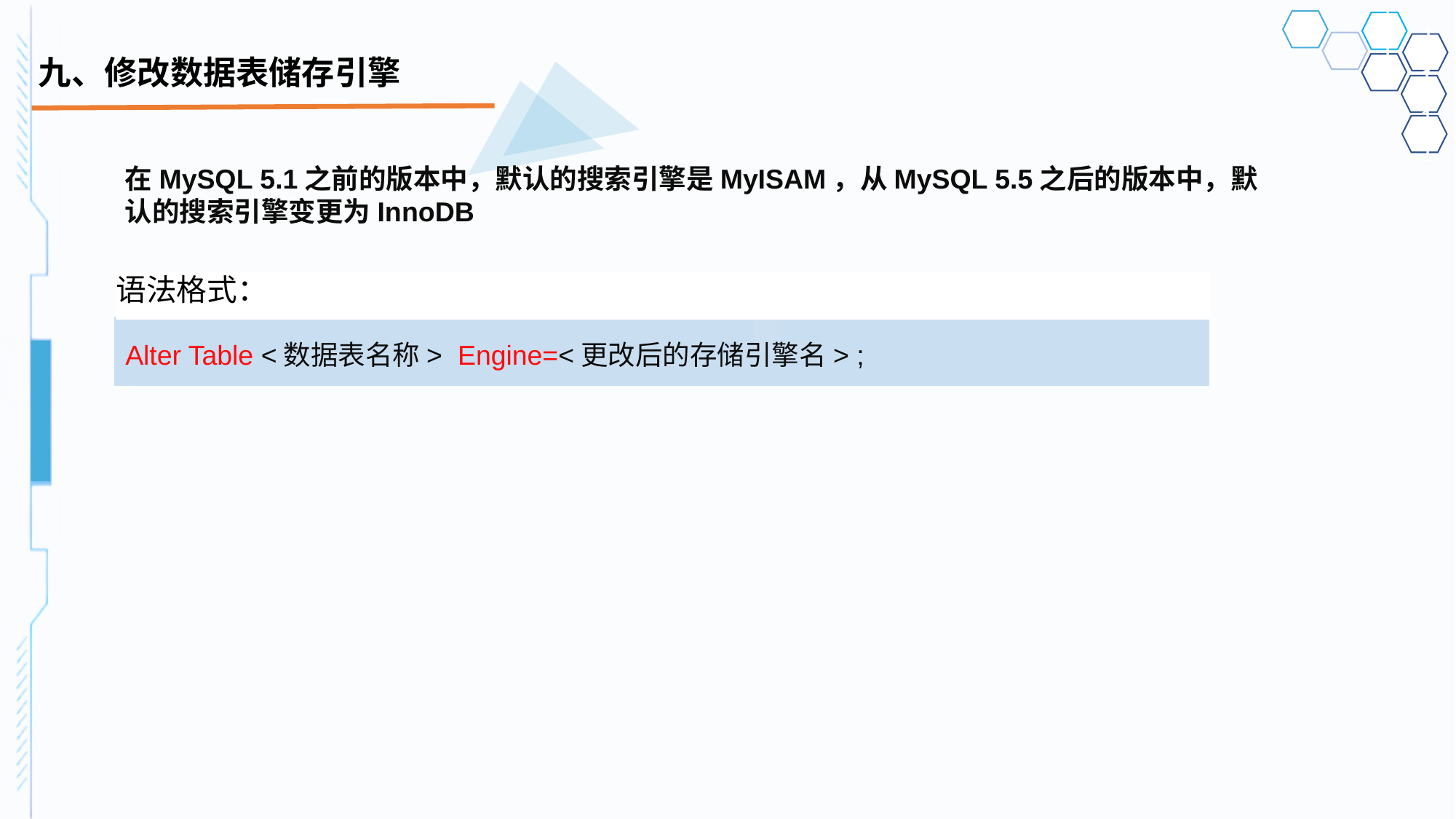

# 九、修改数据表储存引擎

在MySQL 5.1之前的版本中，默认的搜索引擎是MyISAM，从MySQL 5.5之后的版本中，默认的搜索引擎变更为InnoDB
语法格式：

Alter Table <数据表名称>  Engine=<更改后的存储引擎名> ;
|  |  |
| --- | --- |
|  |  |